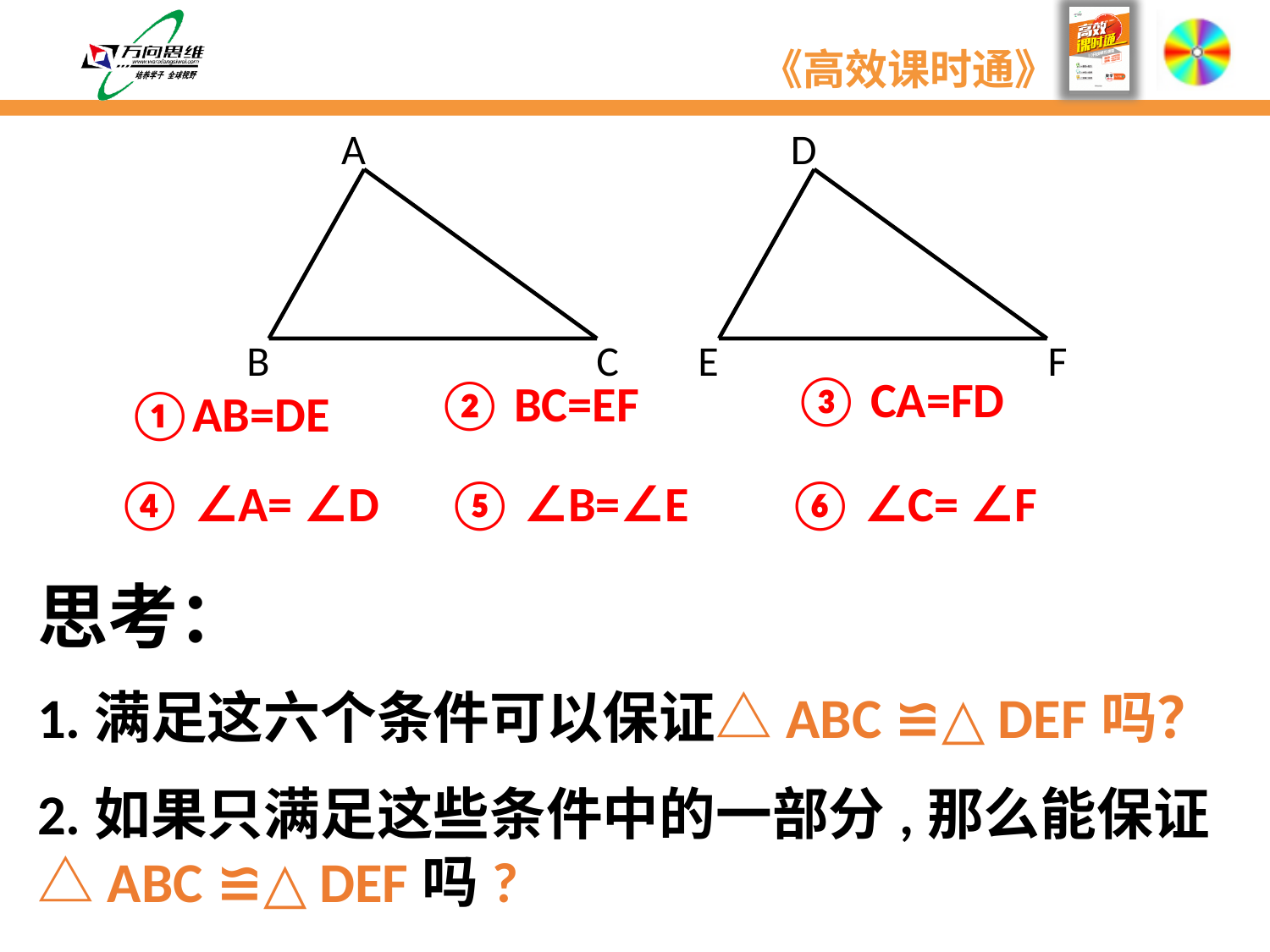

A

B
C

D

E
F

③ CA=FD
② BC=EF
①AB=DE
④ ∠A= ∠D
⑤ ∠B=∠E
⑥ ∠C= ∠F
思考：
1.满足这六个条件可以保证△ABC ≌△ DEF吗？
2.如果只满足这些条件中的一部分,那么能保证△ABC ≌△ DEF吗?